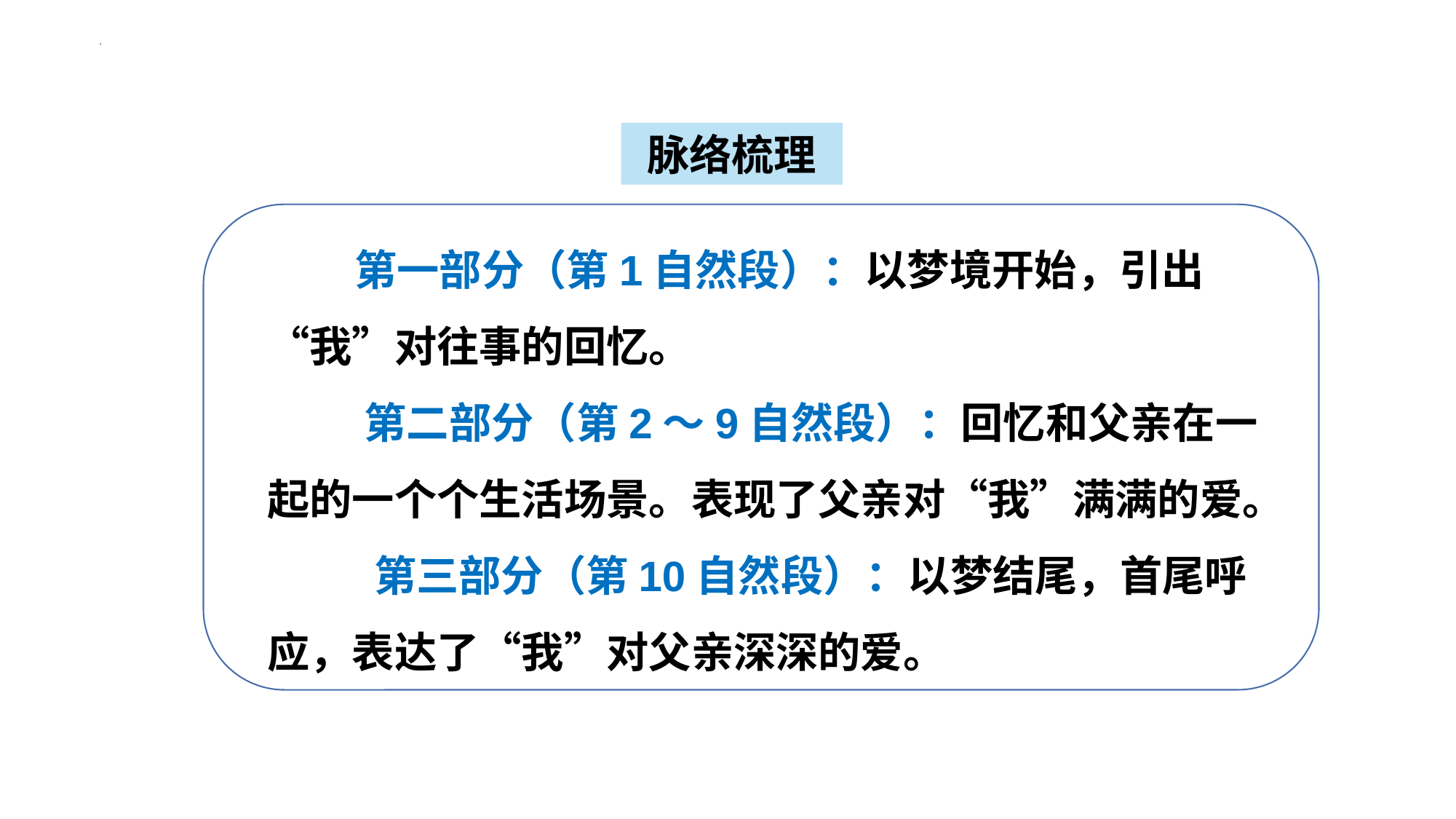

脉络梳理

        第一部分（第1自然段）：以梦境开始，引出“我”对往事的回忆。
         第二部分（第2～9自然段）：回忆和父亲在一起的一个个生活场景。表现了父亲对“我”满满的爱。
          第三部分（第10自然段）：以梦结尾，首尾呼应，表达了“我”对父亲深深的爱。